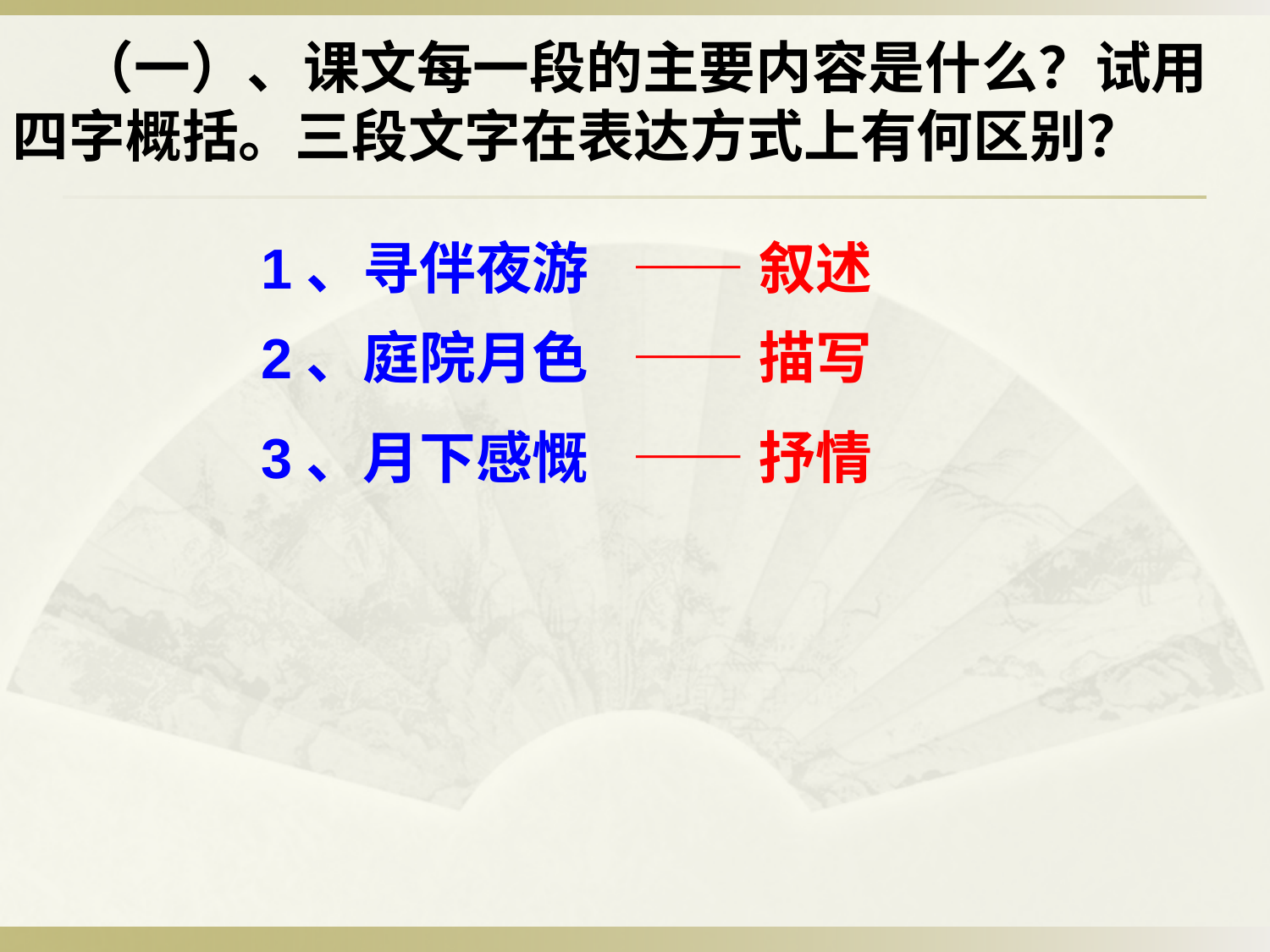

（一）、课文每一段的主要内容是什么？试用四字概括。三段文字在表达方式上有何区别？
1、寻伴夜游
——叙述
2、庭院月色
——描写
3、月下感慨
——抒情